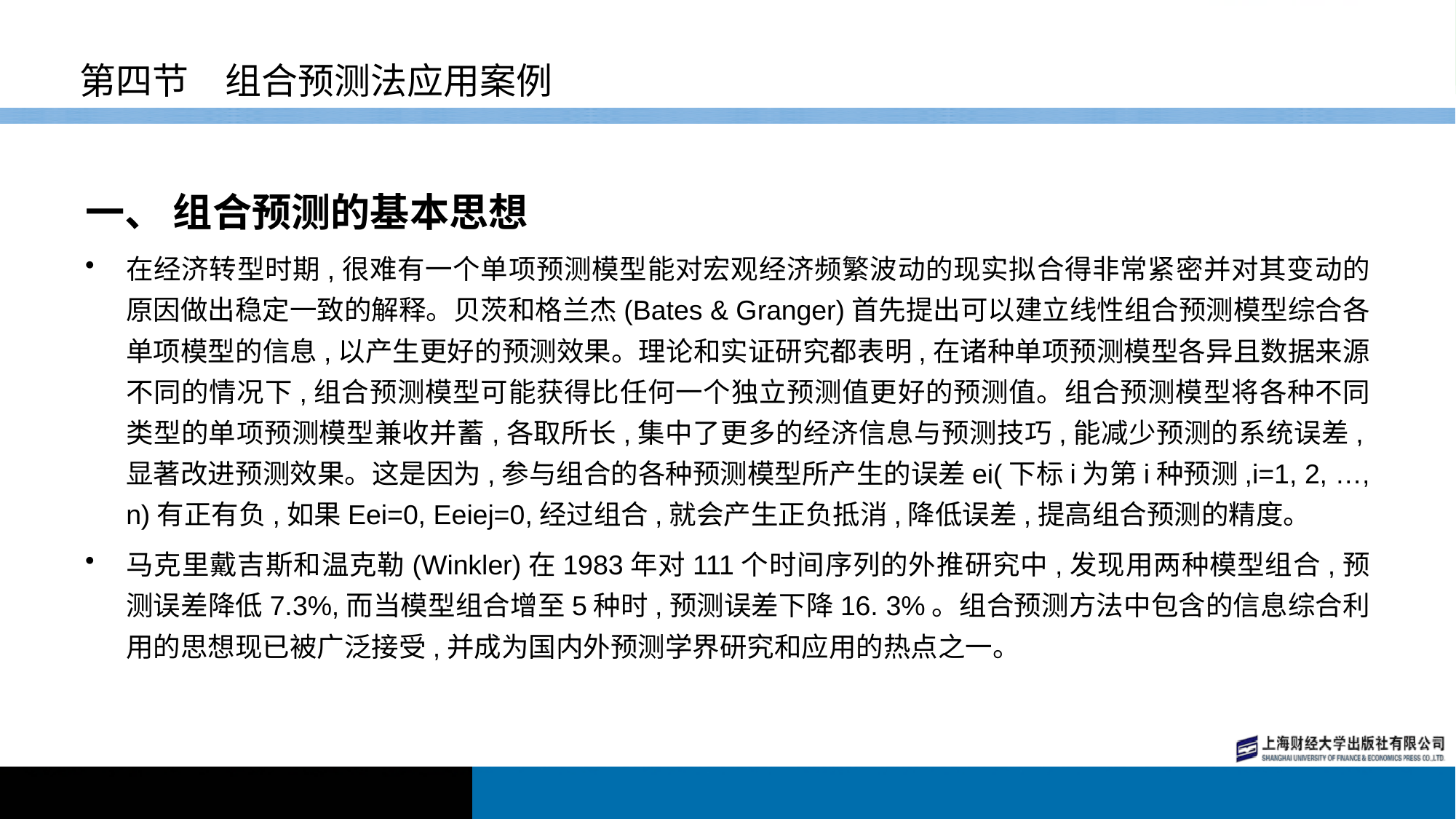

# 第四节　组合预测法应用案例
一、 组合预测的基本思想
在经济转型时期,很难有一个单项预测模型能对宏观经济频繁波动的现实拟合得非常紧密并对其变动的原因做出稳定一致的解释。贝茨和格兰杰(Bates & Granger)首先提出可以建立线性组合预测模型综合各单项模型的信息,以产生更好的预测效果。理论和实证研究都表明,在诸种单项预测模型各异且数据来源不同的情况下,组合预测模型可能获得比任何一个独立预测值更好的预测值。组合预测模型将各种不同类型的单项预测模型兼收并蓄,各取所长,集中了更多的经济信息与预测技巧,能减少预测的系统误差,显著改进预测效果。这是因为,参与组合的各种预测模型所产生的误差ei(下标i为第i种预测,i=1, 2, …, n)有正有负,如果Eei=0, Eeiej=0,经过组合,就会产生正负抵消,降低误差,提高组合预测的精度。
马克里戴吉斯和温克勒(Winkler)在1983年对111个时间序列的外推研究中,发现用两种模型组合,预测误差降低7.3%,而当模型组合增至5种时,预测误差下降16. 3%。组合预测方法中包含的信息综合利用的思想现已被广泛接受,并成为国内外预测学界研究和应用的热点之一。
14